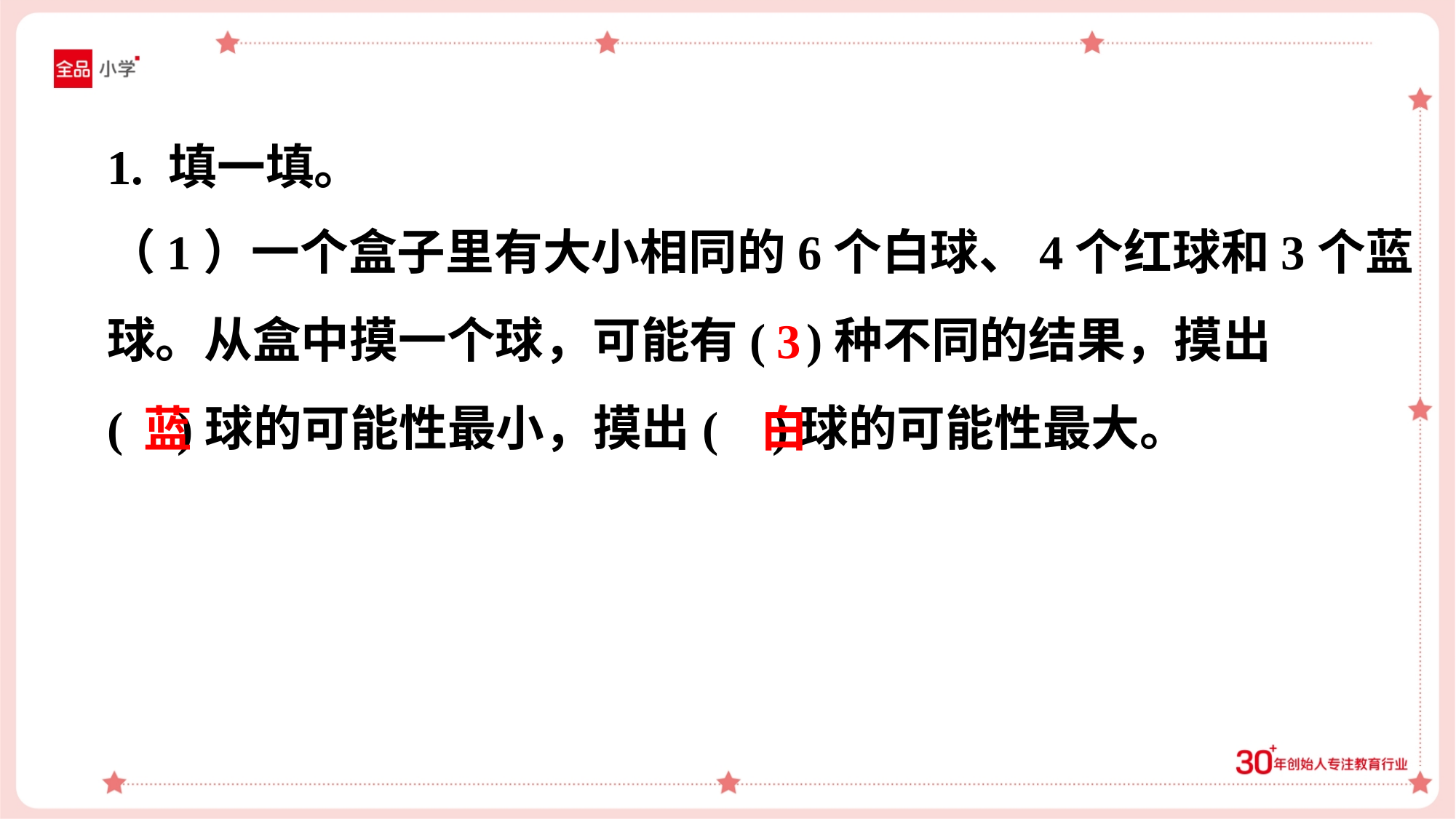

1. 填一填。
（1）一个盒子里有大小相同的6个白球、4个红球和3个蓝
球。从盒中摸一个球，可能有(   )种不同的结果，摸出
(    )球的可能性最小，摸出(    )球的可能性最大。
3
蓝
白